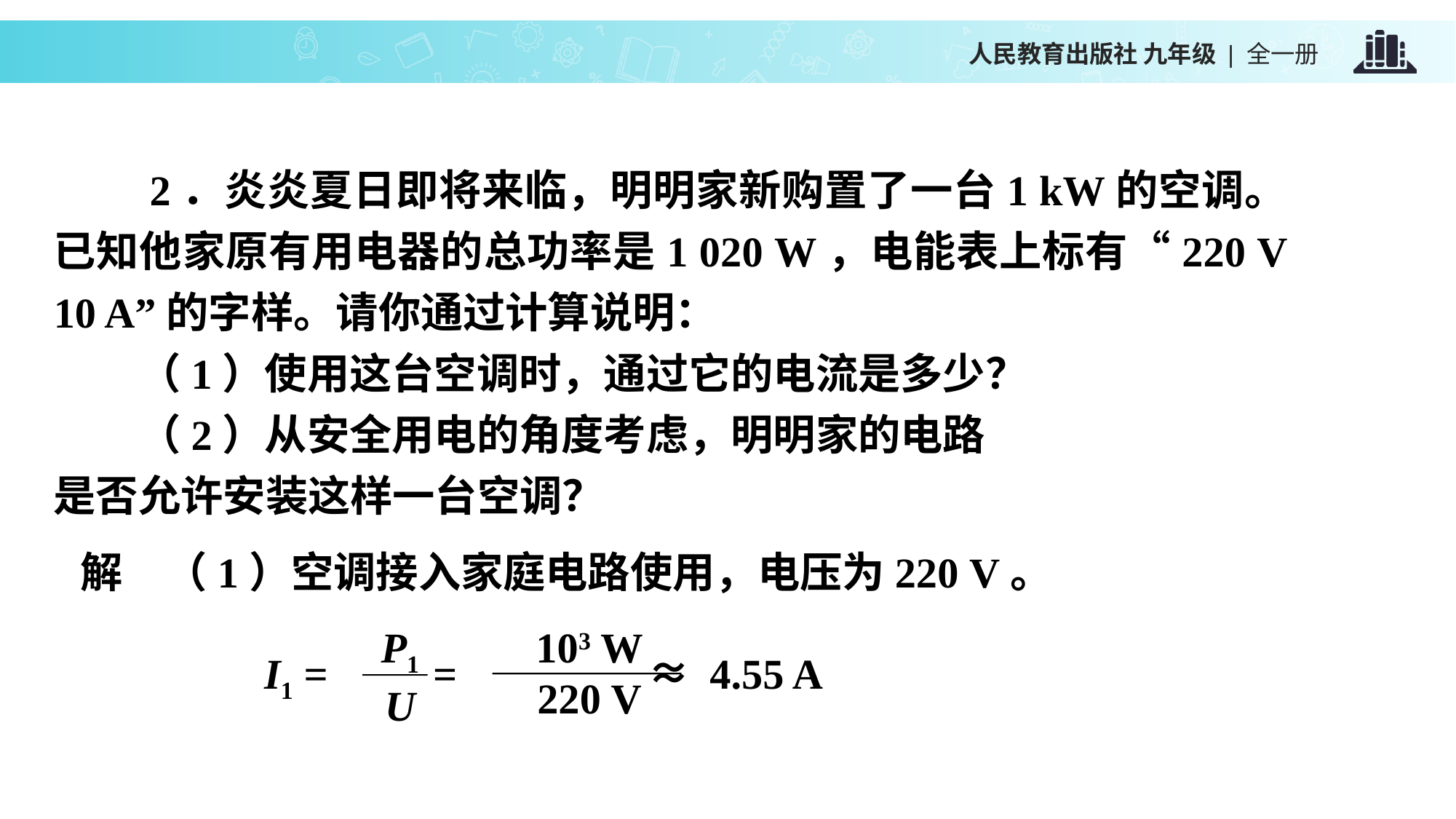

2．炎炎夏日即将来临，明明家新购置了一台1 kW的空调。已知他家原有用电器的总功率是1 020 W，电能表上标有“220 V 10 A”的字样。请你通过计算说明：
　　（1）使用这台空调时，通过它的电流是多少？
　　（2）从安全用电的角度考虑，明明家的电路
是否允许安装这样一台空调？
解　（1）空调接入家庭电路使用，电压为220 V。
P1
U
103 W
220 V
I1 =　　= 　　　　≈ 4.55 A